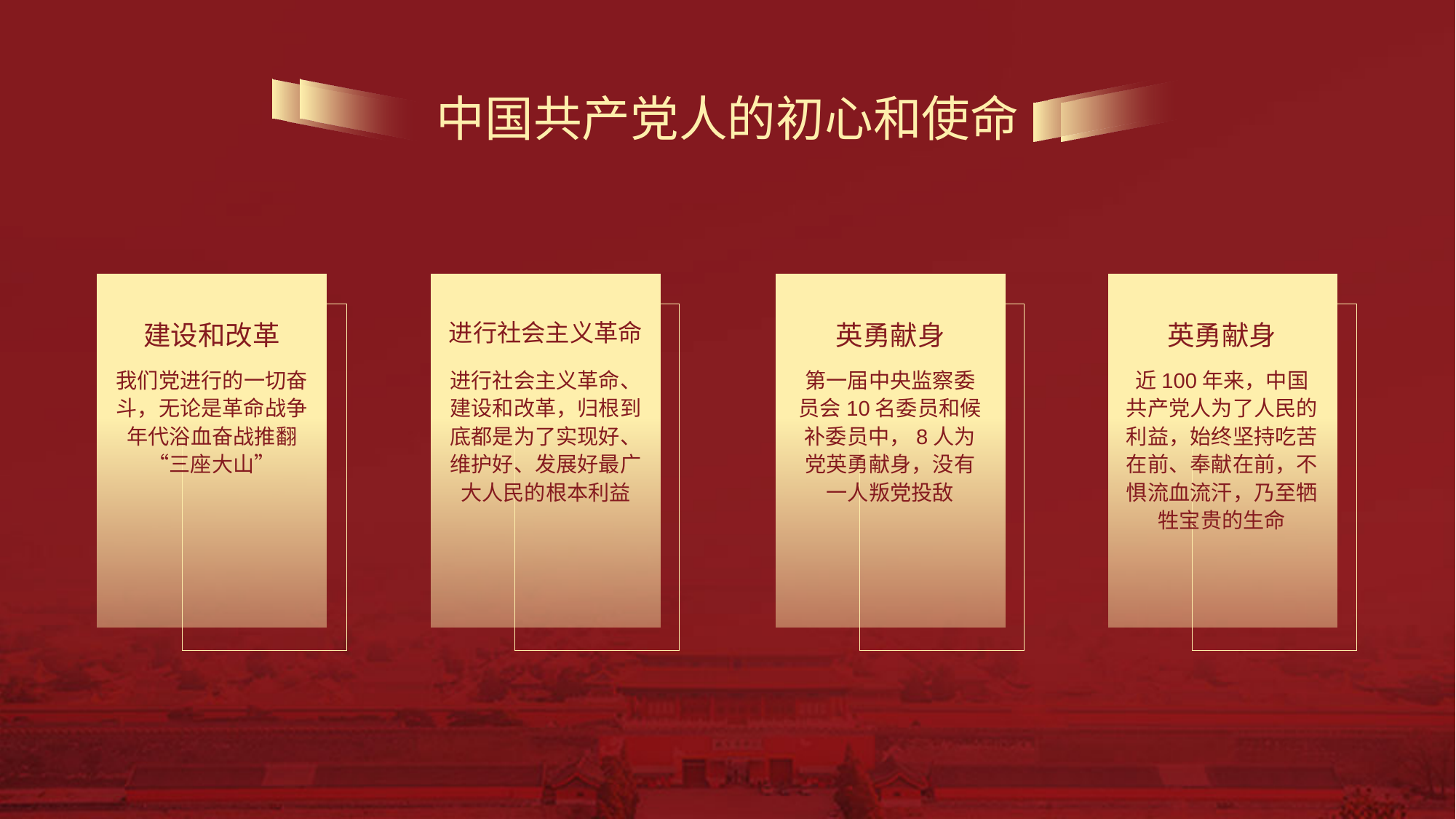

中国共产党人的初心和使命

建设和改革
进行社会主义革命
英勇献身
英勇献身
我们党进行的一切奋斗，无论是革命战争年代浴血奋战推翻“三座大山”
进行社会主义革命、建设和改革，归根到底都是为了实现好、维护好、发展好最广大人民的根本利益
第一届中央监察委员会10名委员和候补委员中，8人为党英勇献身，没有一人叛党投敌
近100年来，中国共产党人为了人民的利益，始终坚持吃苦在前、奉献在前，不惧流血流汗，乃至牺牲宝贵的生命
01
02
03
04